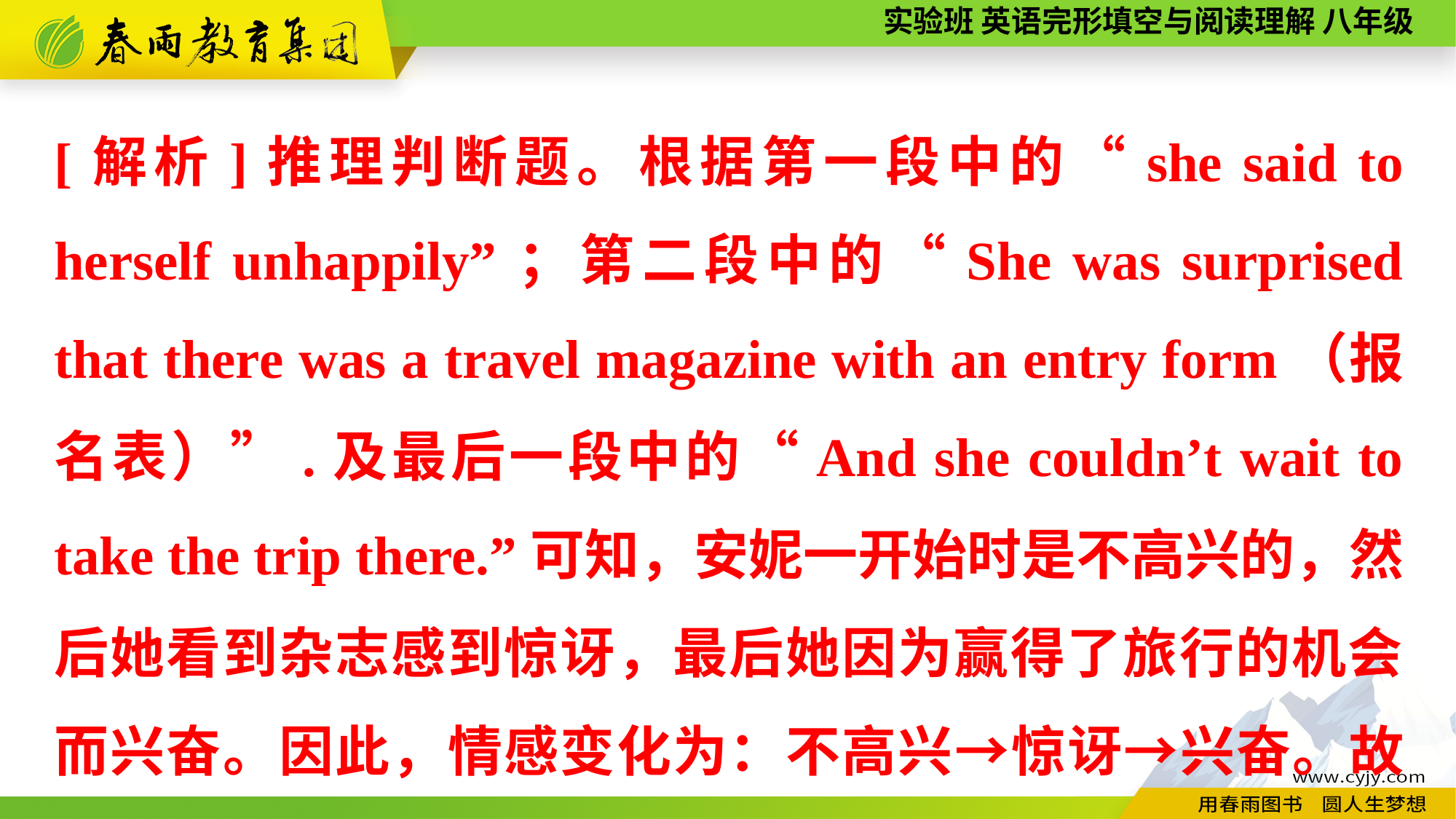

[解析]推理判断题。根据第一段中的“she said to herself unhappily”；第二段中的“She was surprised that there was a travel magazine with an entry form（报名表）”.及最后一段中的“And she couldn’t wait to take the trip there.”可知，安妮一开始时是不高兴的，然后她看到杂志感到惊讶，最后她因为赢得了旅行的机会而兴奋。因此，情感变化为：不高兴→惊讶→兴奋。故选C。